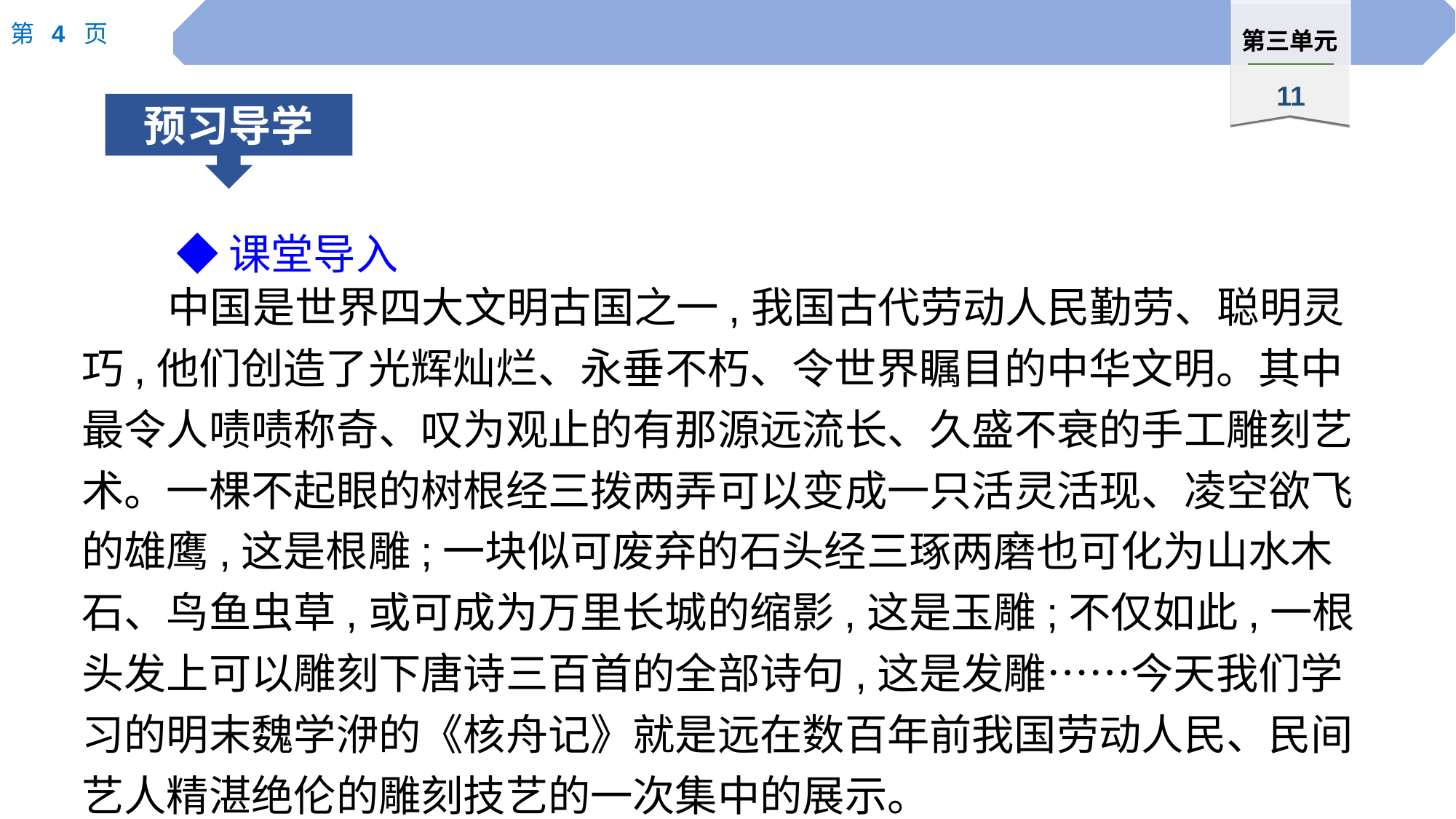

◆课堂导入

中国是世界四大文明古国之一,我国古代劳动人民勤劳、聪明灵巧,他们创造了光辉灿烂、永垂不朽、令世界瞩目的中华文明。其中最令人啧啧称奇、叹为观止的有那源远流长、久盛不衰的手工雕刻艺术。一棵不起眼的树根经三拨两弄可以变成一只活灵活现、凌空欲飞的雄鹰,这是根雕;一块似可废弃的石头经三琢两磨也可化为山水木石、鸟鱼虫草,或可成为万里长城的缩影,这是玉雕;不仅如此,一根头发上可以雕刻下唐诗三百首的全部诗句,这是发雕……今天我们学习的明末魏学洢的《核舟记》就是远在数百年前我国劳动人民、民间艺人精湛绝伦的雕刻技艺的一次集中的展示。